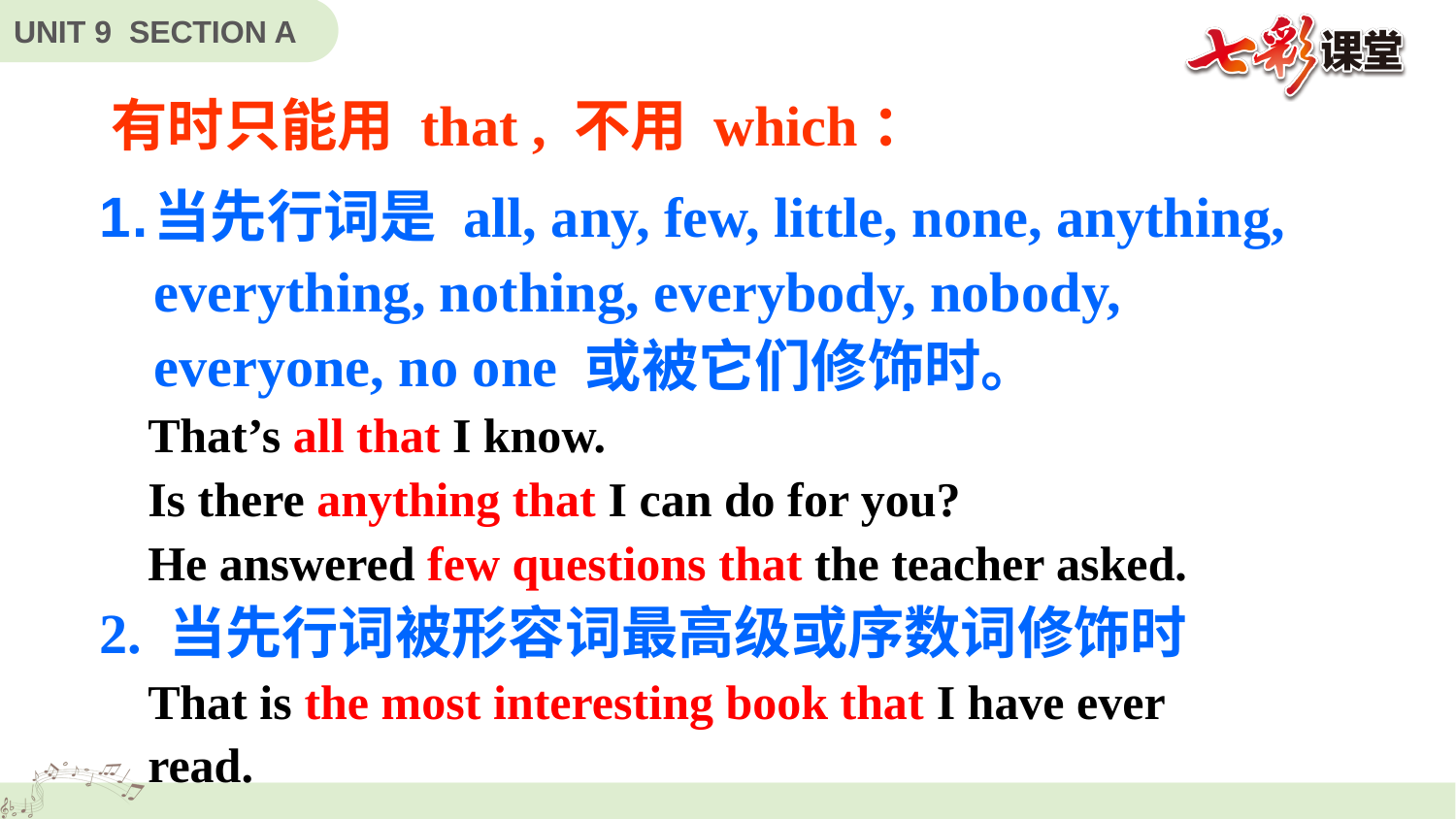

有时只能用 that , 不用 which：
当先行词是 all, any, few, little, none, anything, everything, nothing, everybody, nobody, everyone, no one 或被它们修饰时。
    That’s all that I know.
    Is there anything that I can do for you?
    He answered few questions that the teacher asked.
2. 当先行词被形容词最高级或序数词修饰时
    That is the most interesting book that I have ever
    read.